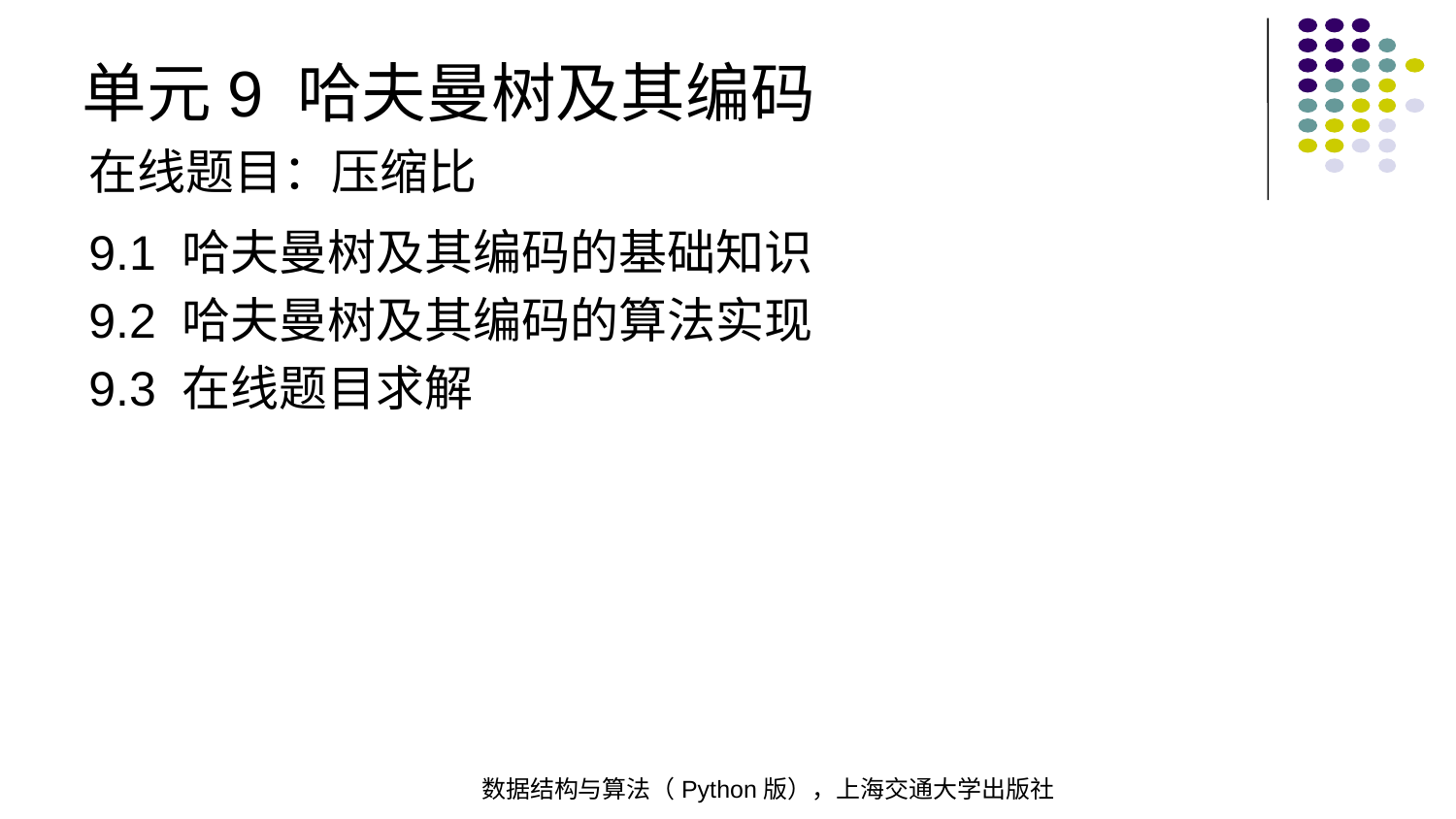

单元9 哈夫曼树及其编码
在线题目：压缩比
9.1 哈夫曼树及其编码的基础知识
9.2 哈夫曼树及其编码的算法实现
9.3 在线题目求解